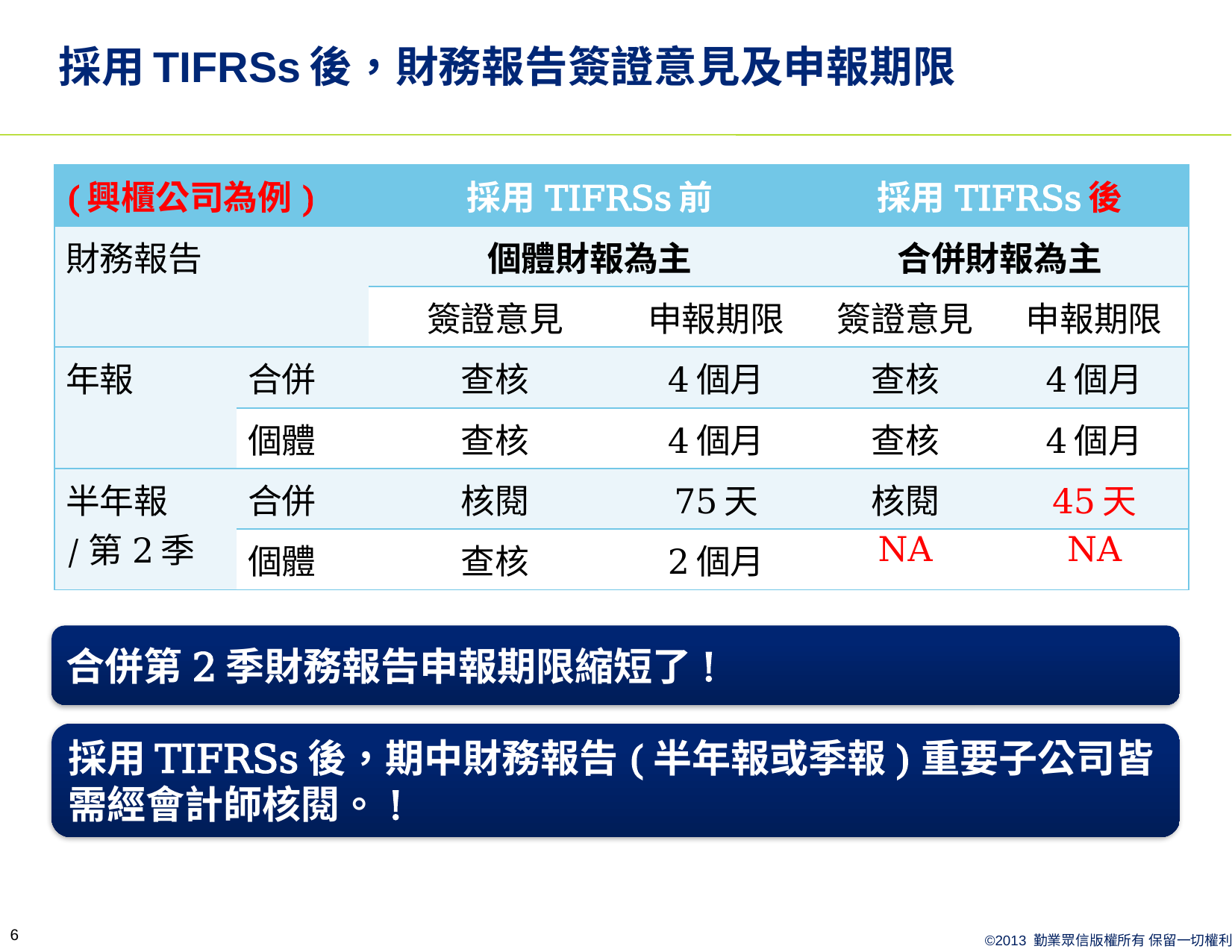

# 採用TIFRSs後，財務報告簽證意見及申報期限
| (興櫃公司為例) |  | 採用TIFRSs前 |  | 採用TIFRSs後 |  |
| --- | --- | --- | --- | --- | --- |
| 財務報告 |  | 個體財報為主 |  | 合併財報為主 |  |
|  |  | 簽證意見 | 申報期限 | 簽證意見 | 申報期限 |
| 年報 | 合併 | 查核 | 4個月 | 查核 | 4個月 |
|  | 個體 | 查核 | 4個月 | 查核 | 4個月 |
| 半年報 /第2季 | 合併 | 核閱 | 75天 | 核閱 | 45天 |
|  | 個體 | 查核 | 2個月 | NA | NA |
合併第2季財務報告申報期限縮短了!
採用TIFRSs後，期中財務報告(半年報或季報)重要子公司皆需經會計師核閱。!
6